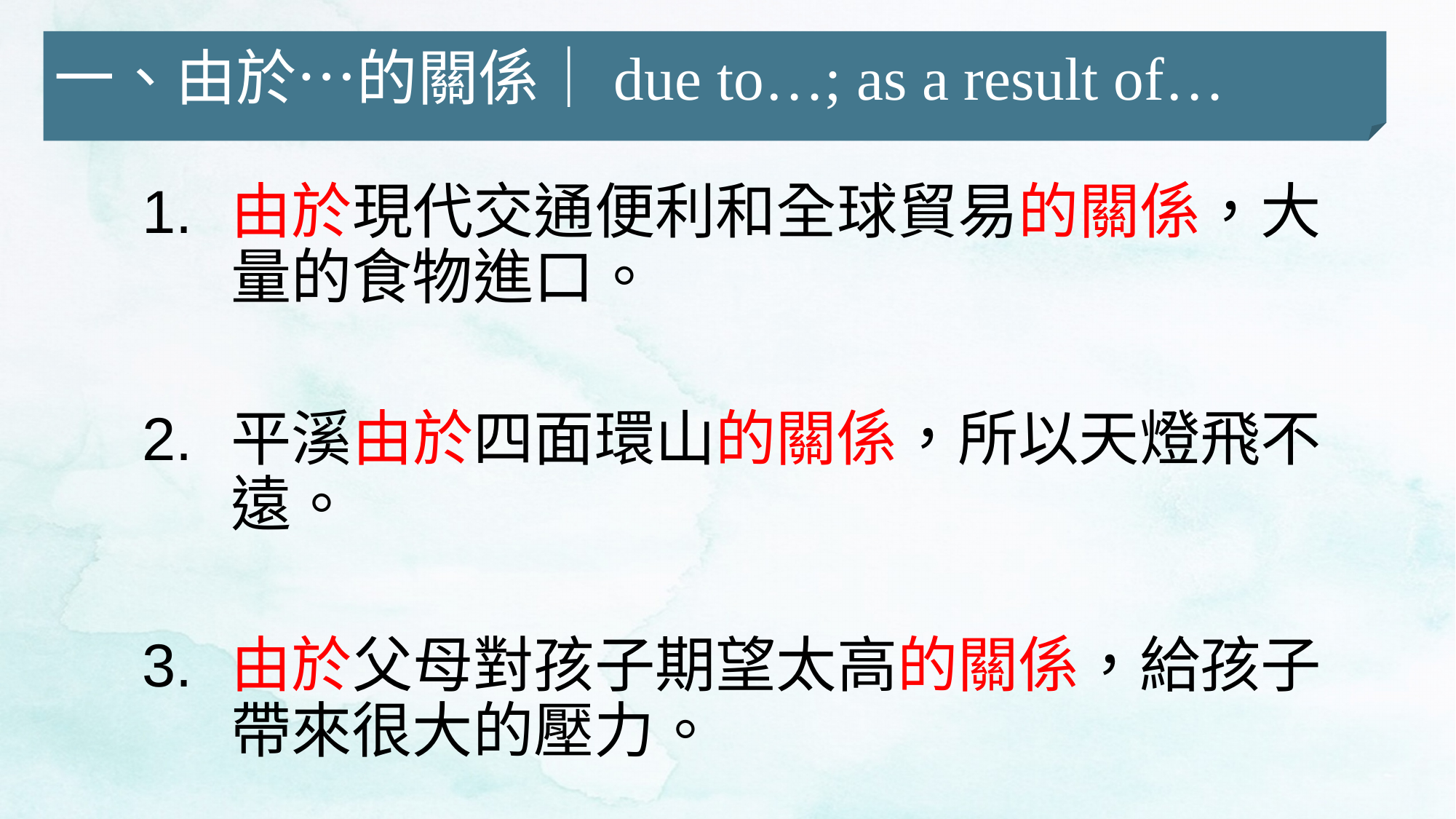

一、由於…的關係｜due to…; as a result of…
由於現代交通便利和全球貿易的關係，大量的食物進口。

平溪由於四面環山的關係，所以天燈飛不遠。

由於父母對孩子期望太高的關係，給孩子帶來很大的壓力。